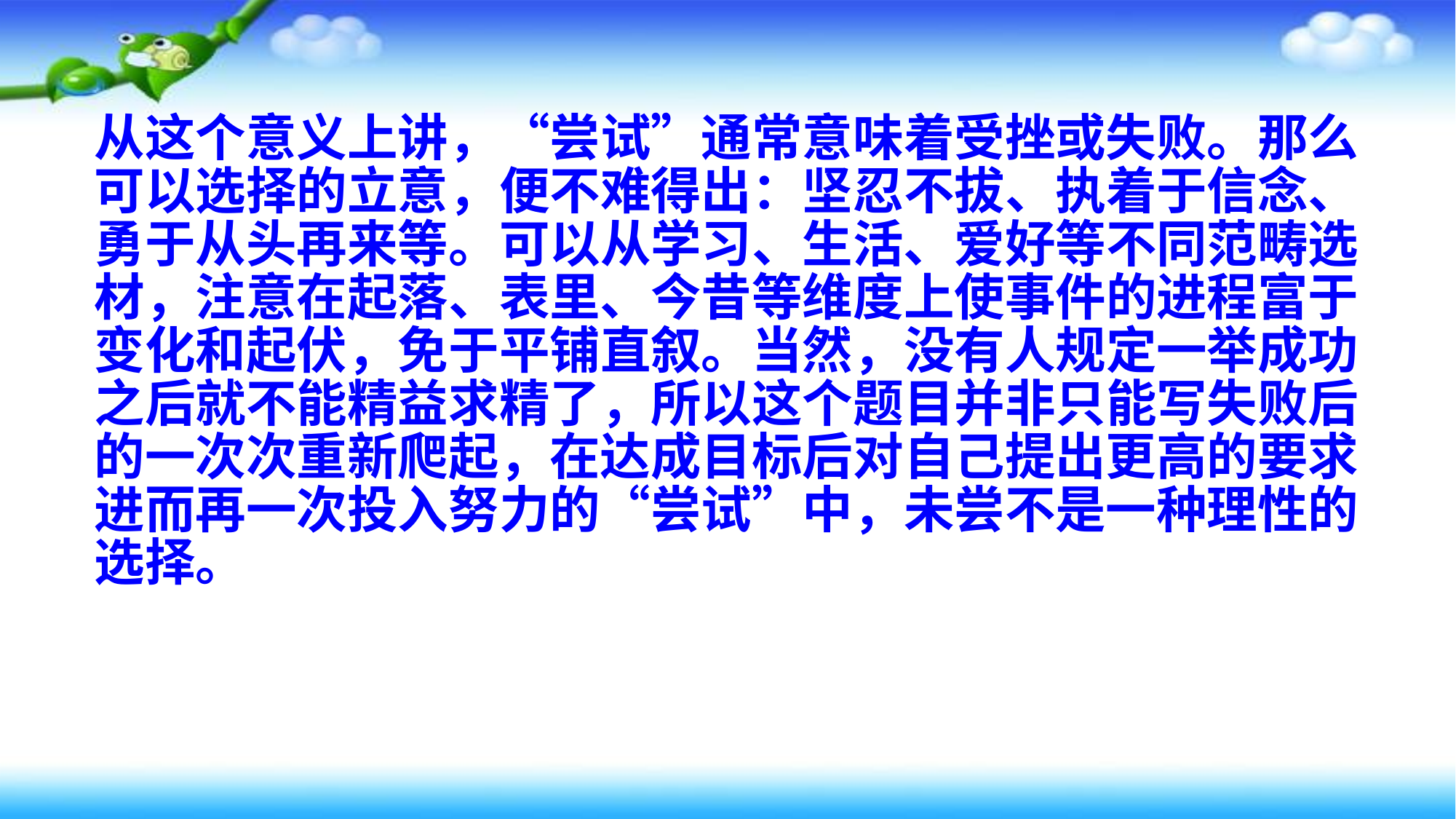

从这个意义上讲，“尝试”通常意味着受挫或失败。那么可以选择的立意，便不难得出：坚忍不拔、执着于信念、勇于从头再来等。可以从学习、生活、爱好等不同范畴选材，注意在起落、表里、今昔等维度上使事件的进程富于变化和起伏，免于平铺直叙。当然，没有人规定一举成功之后就不能精益求精了，所以这个题目并非只能写失败后的一次次重新爬起，在达成目标后对自己提出更高的要求进而再一次投入努力的“尝试”中，未尝不是一种理性的选择。